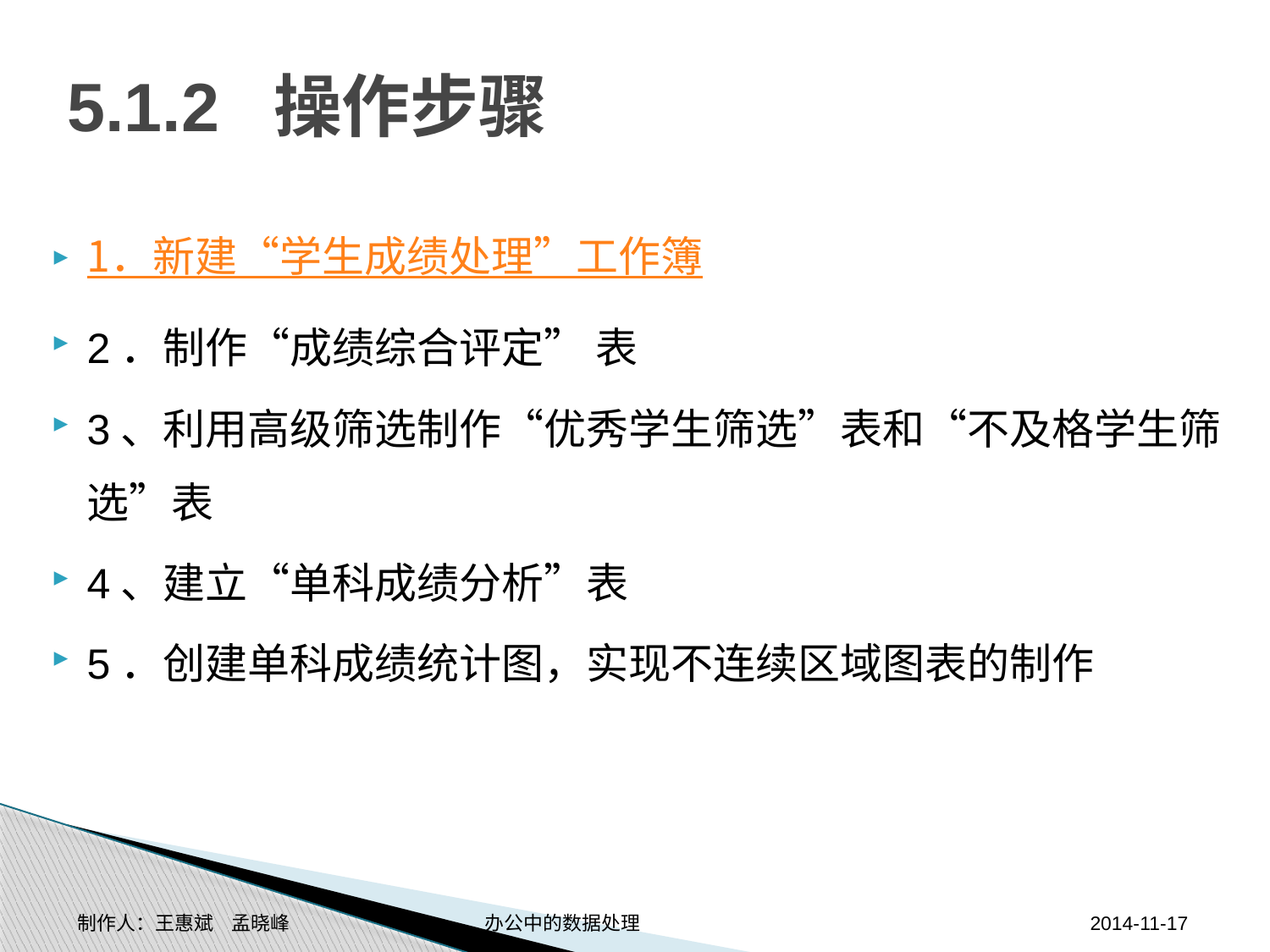

# 5.1.2  操作步骤
1．新建“学生成绩处理”工作簿
2．制作“成绩综合评定” 表
3、利用高级筛选制作“优秀学生筛选”表和“不及格学生筛选”表
4、建立“单科成绩分析”表
5．创建单科成绩统计图，实现不连续区域图表的制作
制作人：王惠斌    孟晓峰                                            办公中的数据处理
2014-11-17